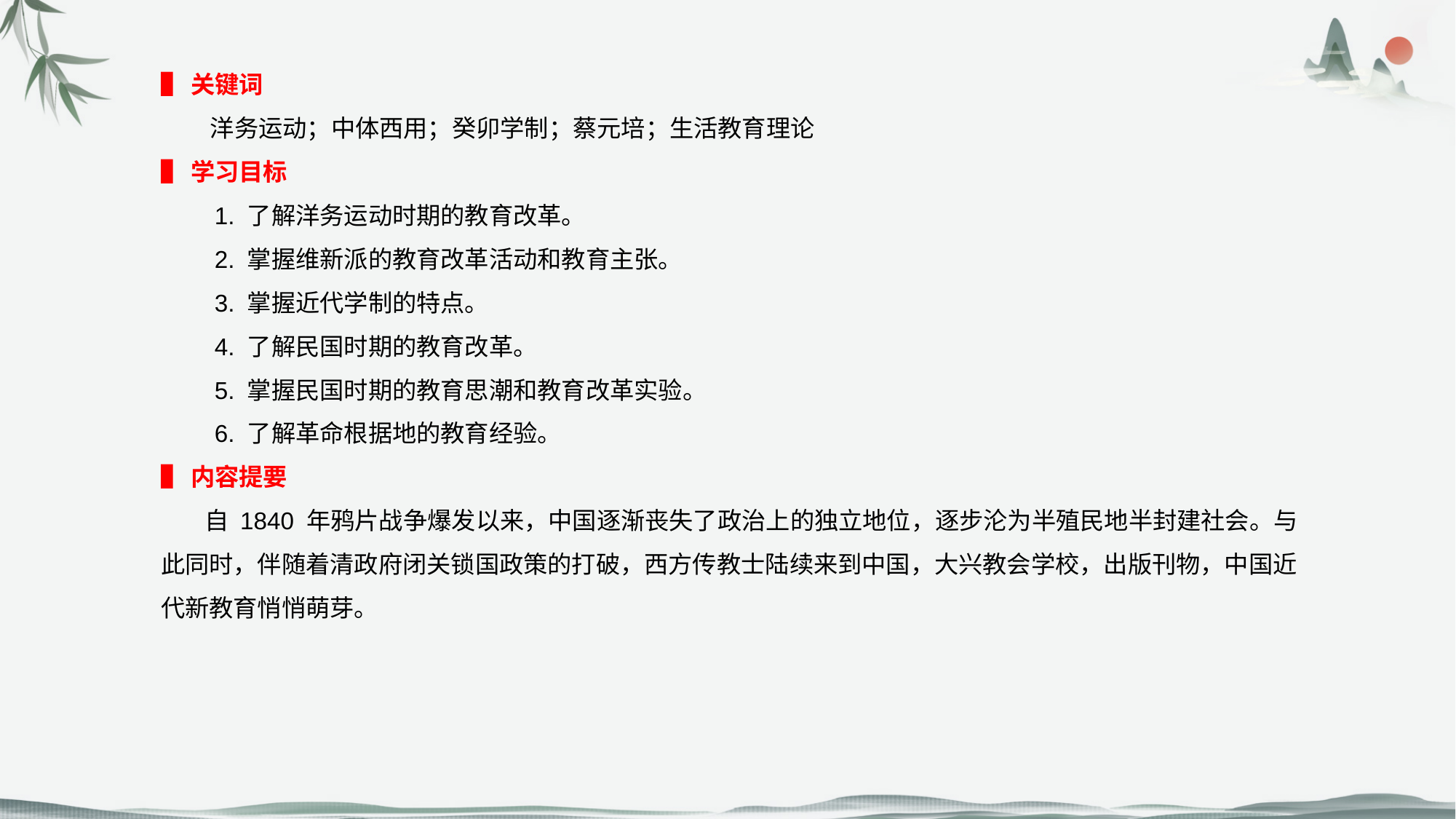

▌关键词
        洋务运动；中体西用；癸卯学制；蔡元培；生活教育理论
▌学习目标
        1. 了解洋务运动时期的教育改革。
        2. 掌握维新派的教育改革活动和教育主张。
        3. 掌握近代学制的特点。
        4. 了解民国时期的教育改革。
        5. 掌握民国时期的教育思潮和教育改革实验。
        6. 了解革命根据地的教育经验。
▌内容提要
       自 1840 年鸦片战争爆发以来，中国逐渐丧失了政治上的独立地位，逐步沦为半殖民地半封建社会。与此同时，伴随着清政府闭关锁国政策的打破，西方传教士陆续来到中国，大兴教会学校，出版刊物，中国近代新教育悄悄萌芽。